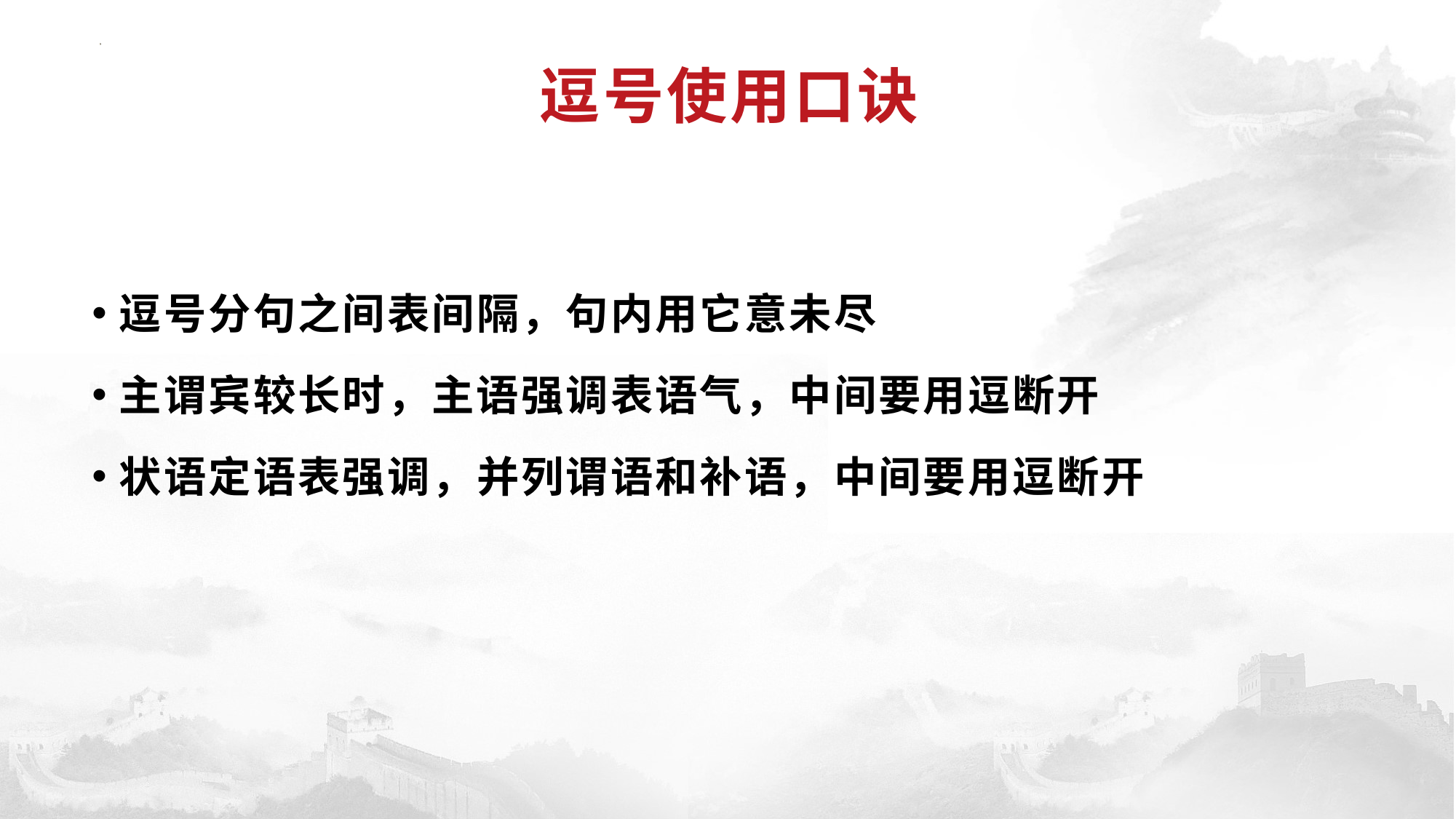

# 逗号使用口诀
逗号分句之间表间隔，句内用它意未尽
主谓宾较长时，主语强调表语气，中间要用逗断开
状语定语表强调，并列谓语和补语，中间要用逗断开